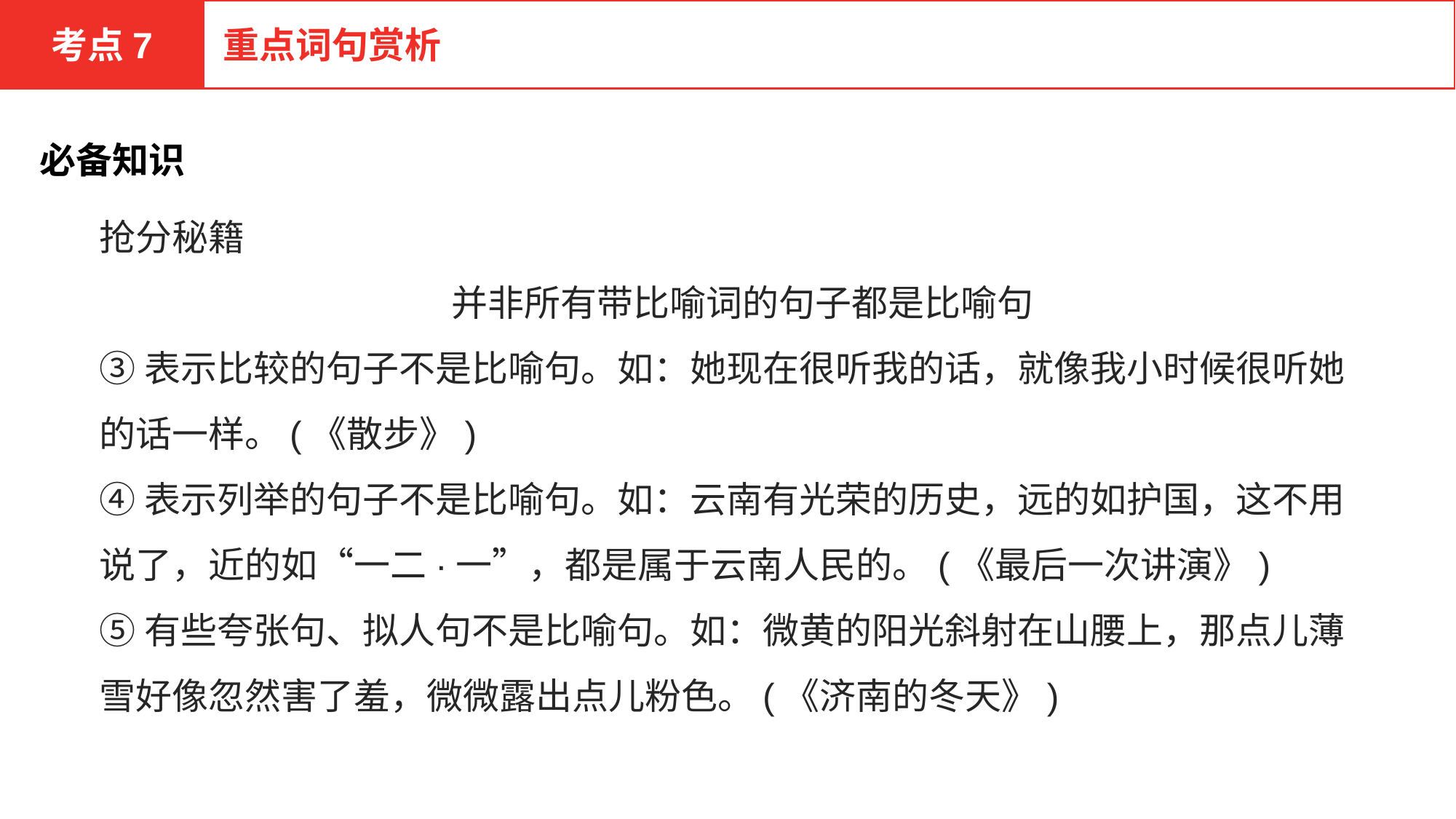

考点7
重点词句赏析
必备知识
抢分秘籍
    并非所有带比喻词的句子都是比喻句
③表示比较的句子不是比喻句。如：她现在很听我的话，就像我小时候很听她的话一样。(《散步》)
④表示列举的句子不是比喻句。如：云南有光荣的历史，远的如护国，这不用说了，近的如“一二·一”，都是属于云南人民的。(《最后一次讲演》)
⑤有些夸张句、拟人句不是比喻句。如：微黄的阳光斜射在山腰上，那点儿薄雪好像忽然害了羞，微微露出点儿粉色。(《济南的冬天》)